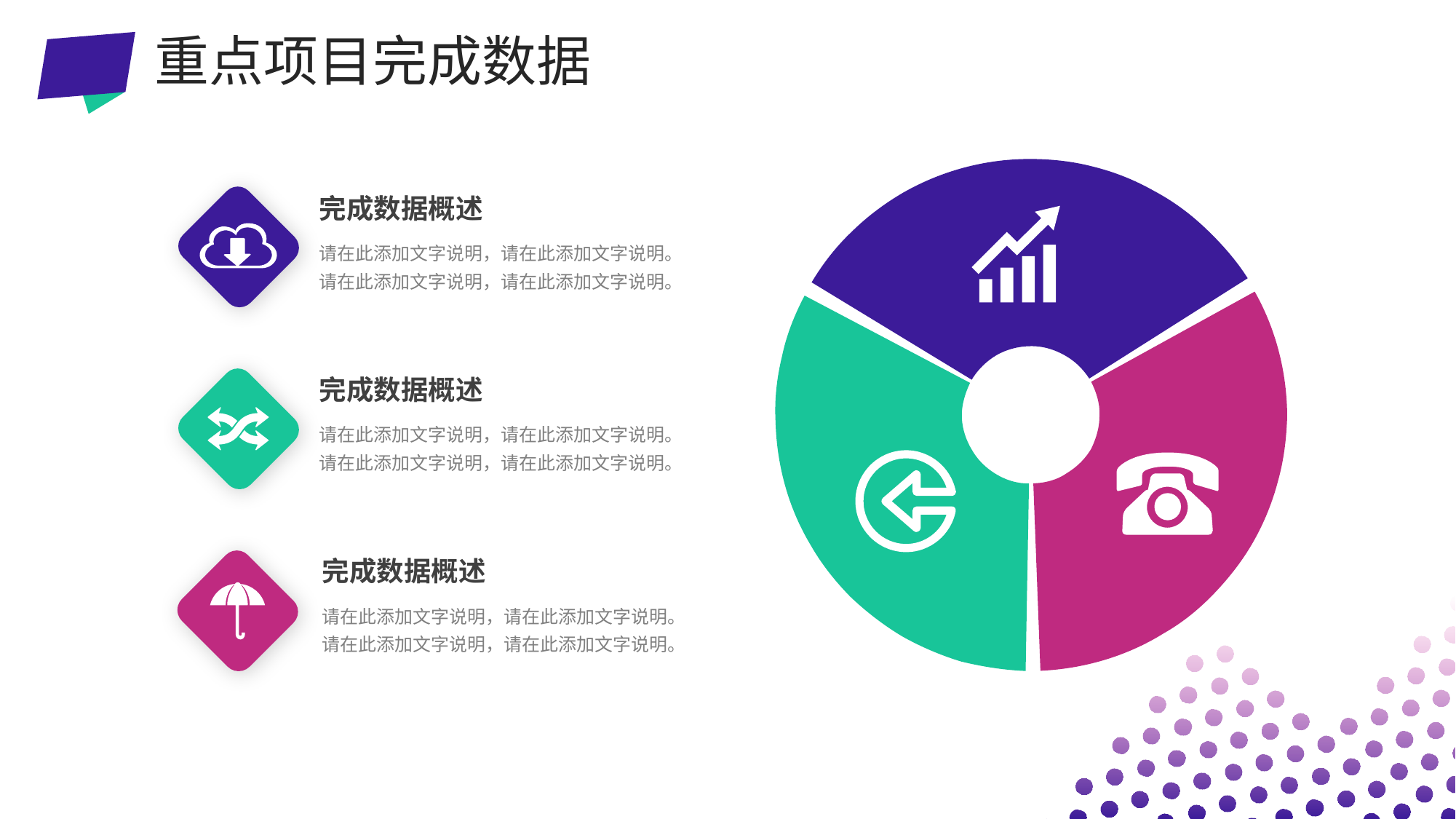

重点项目完成数据

完成数据概述

请在此添加文字说明，请在此添加文字说明。请在此添加文字说明，请在此添加文字说明。
完成数据概述

请在此添加文字说明，请在此添加文字说明。请在此添加文字说明，请在此添加文字说明。
完成数据概述

请在此添加文字说明，请在此添加文字说明。请在此添加文字说明，请在此添加文字说明。